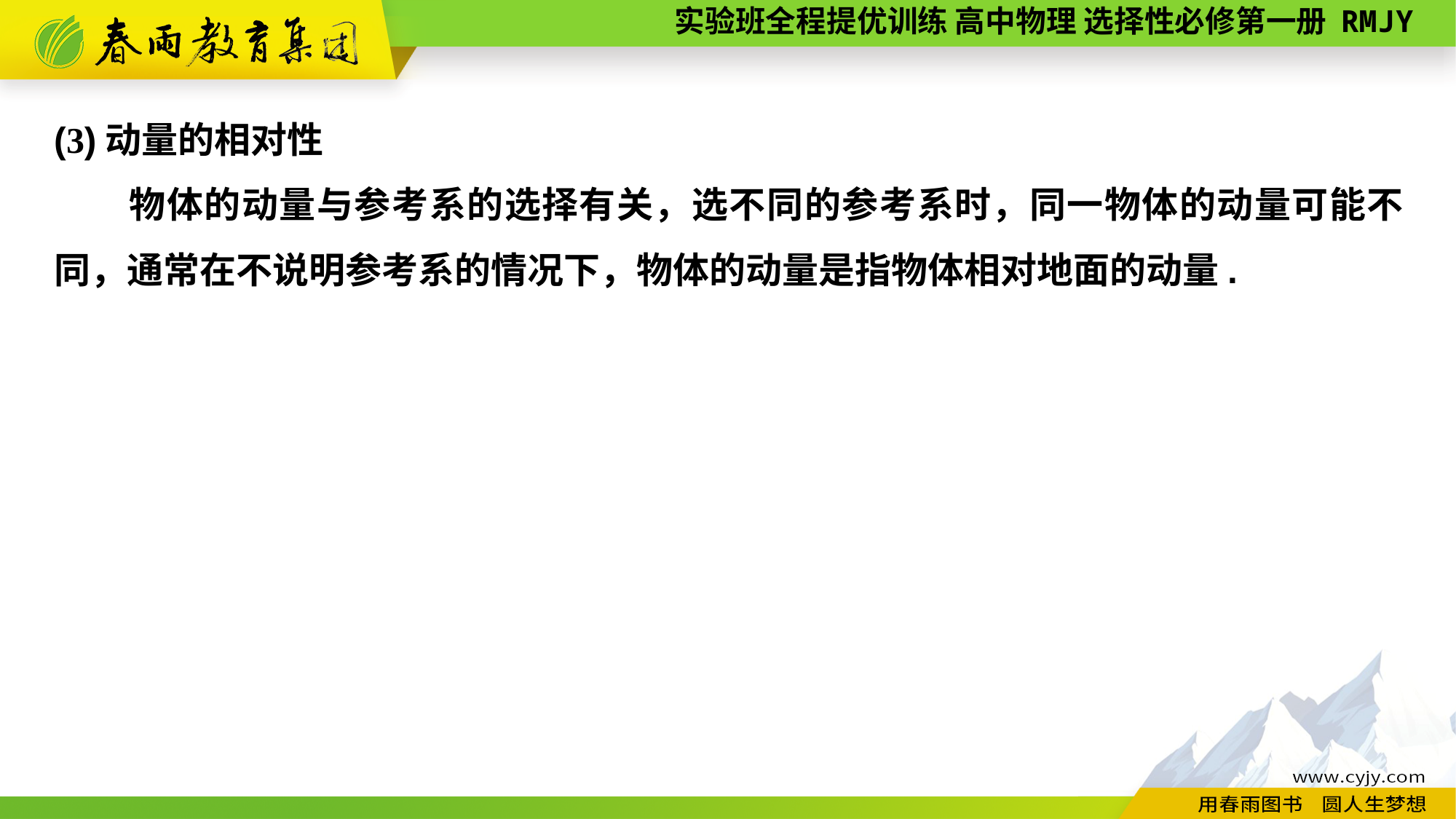

(3)动量的相对性
物体的动量与参考系的选择有关，选不同的参考系时，同一物体的动量可能不同，通常在不说明参考系的情况下，物体的动量是指物体相对地面的动量.